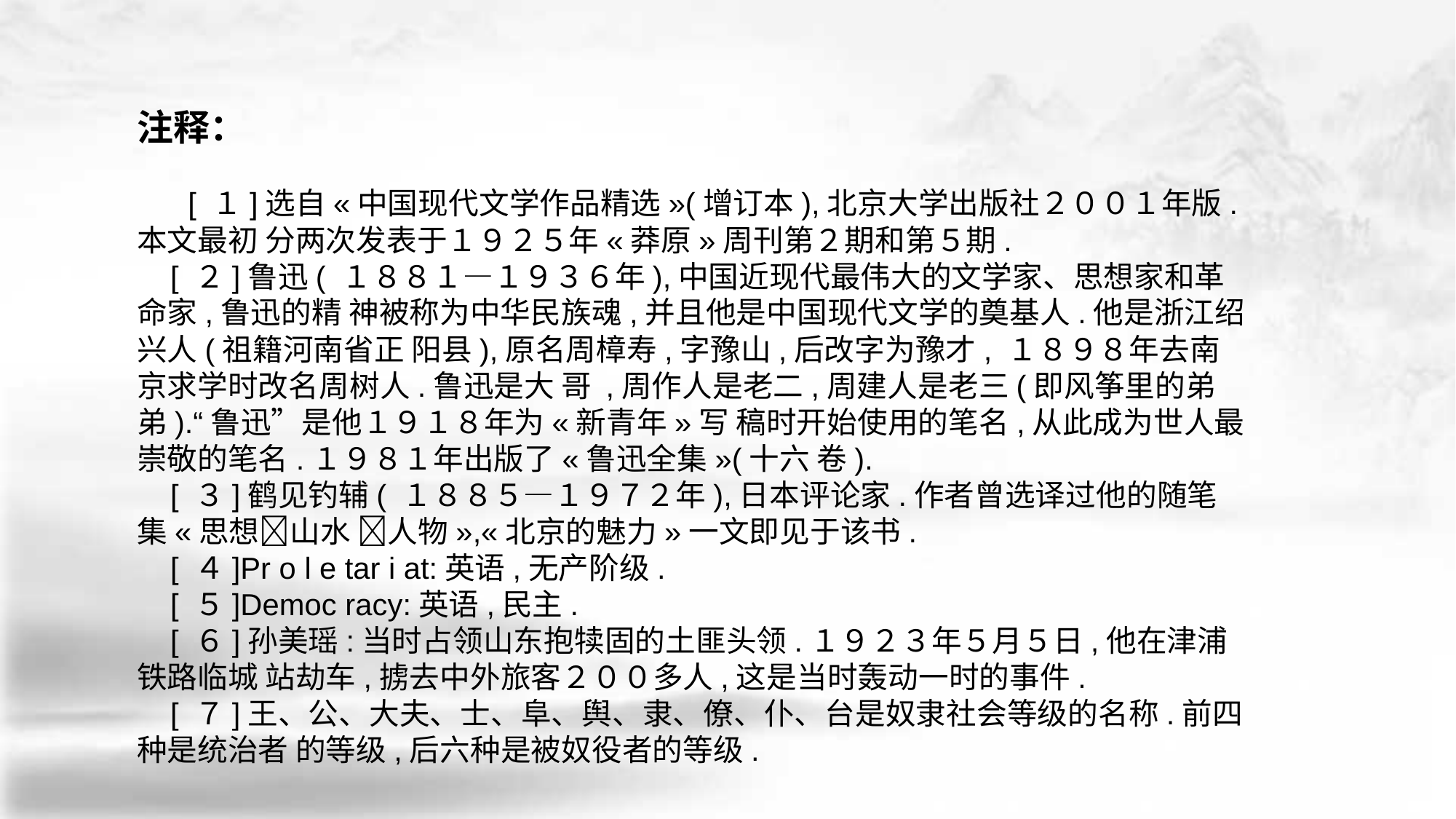

注释：

　  [ １]选自«中国现代文学作品精选»(增订本),北京大学出版社２００１年版.本文最初 分两次发表于１９２５年«莽原»周刊第２期和第５期.
    [ ２]鲁迅( １８８１—１９３６年),中国近现代最伟大的文学家、思想家和革命家,鲁迅的精 神被称为中华民族魂,并且他是中国现代文学的奠基人.他是浙江绍兴人(祖籍河南省正 阳县),原名周樟寿,字豫山,后改字为豫才, １８９８年去南京求学时改名周树人.鲁迅是大 哥 ,周作人是老二,周建人是老三(即风筝里的弟弟).“鲁迅”是他１９１８年为«新青年»写 稿时开始使用的笔名,从此成为世人最崇敬的笔名.１９８１年出版了«鲁迅全集»(十六 卷).
    [ ３]鹤见钓辅( １８８５—１９７２年),日本评论家.作者曾选译过他的随笔集«思想􀅰山水 􀅰人物»,«北京的魅力»一文即见于该书.
    [ ４]Pr o l e tar i at:英语,无产阶级.
    [ ５]Democ racy:英语,民主.
    [ ６]孙美瑶:当时占领山东抱犊固的土匪头领.１９２３年５月５日,他在津浦铁路临城 站劫车,掳去中外旅客２００多人,这是当时轰动一时的事件.
    [ ７]王、公、大夫、士、阜、舆、隶、僚、仆、台是奴隶社会等级的名称.前四种是统治者 的等级,后六种是被奴役者的等级.